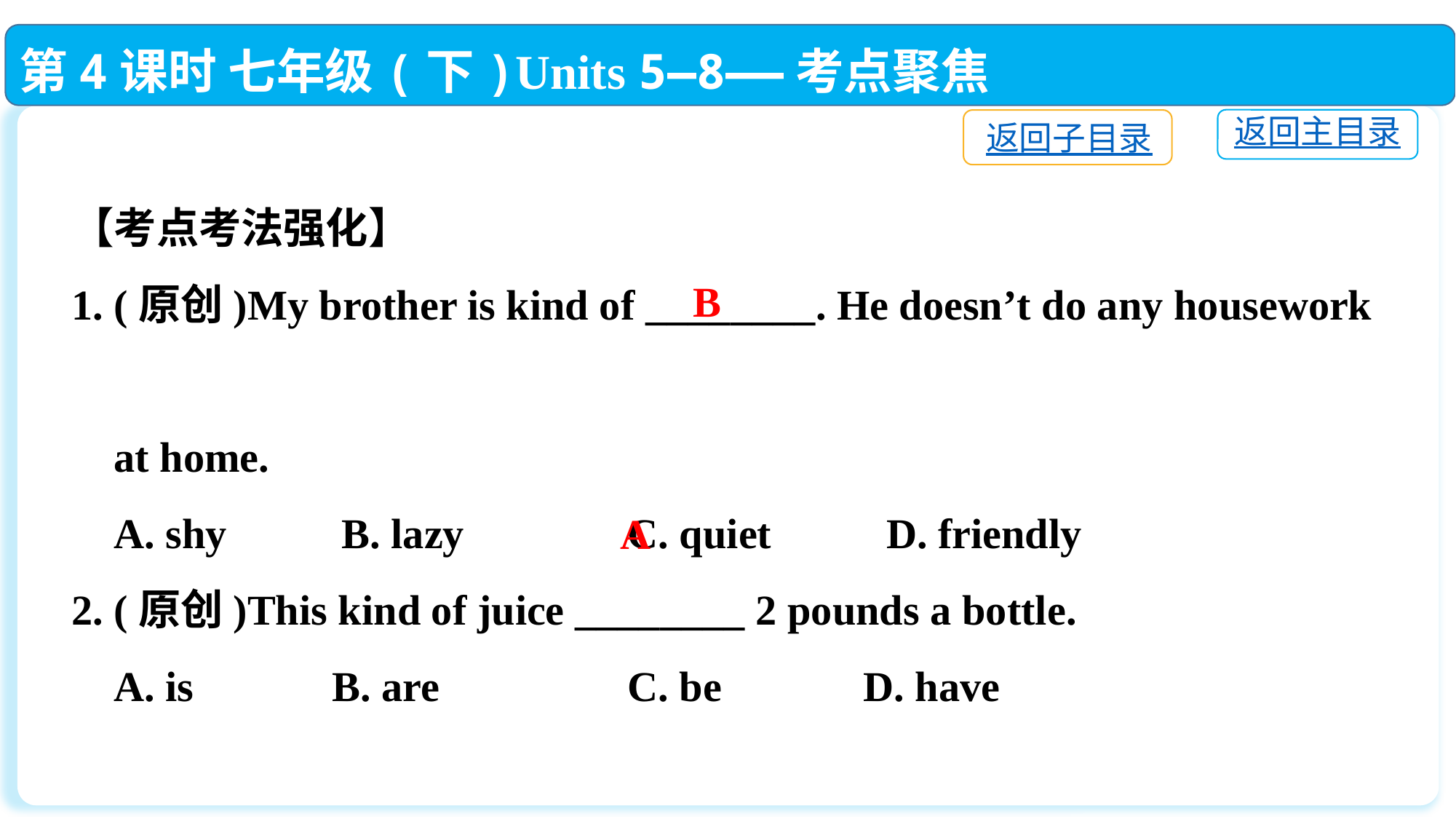

第4课时 七年级(下)Units 5—8——考点聚焦

返回主目录

返回子目录

【考点考法强化】
1. (原创)My brother is kind of ________. He doesn’t do any housework
    at home.
    A. shy　　 B. lazy		 C. quiet　　 D. friendly
2. (原创)This kind of juice ________ 2 pounds a bottle.
    A. is	    B. are		 C. be	             D. have
B
A